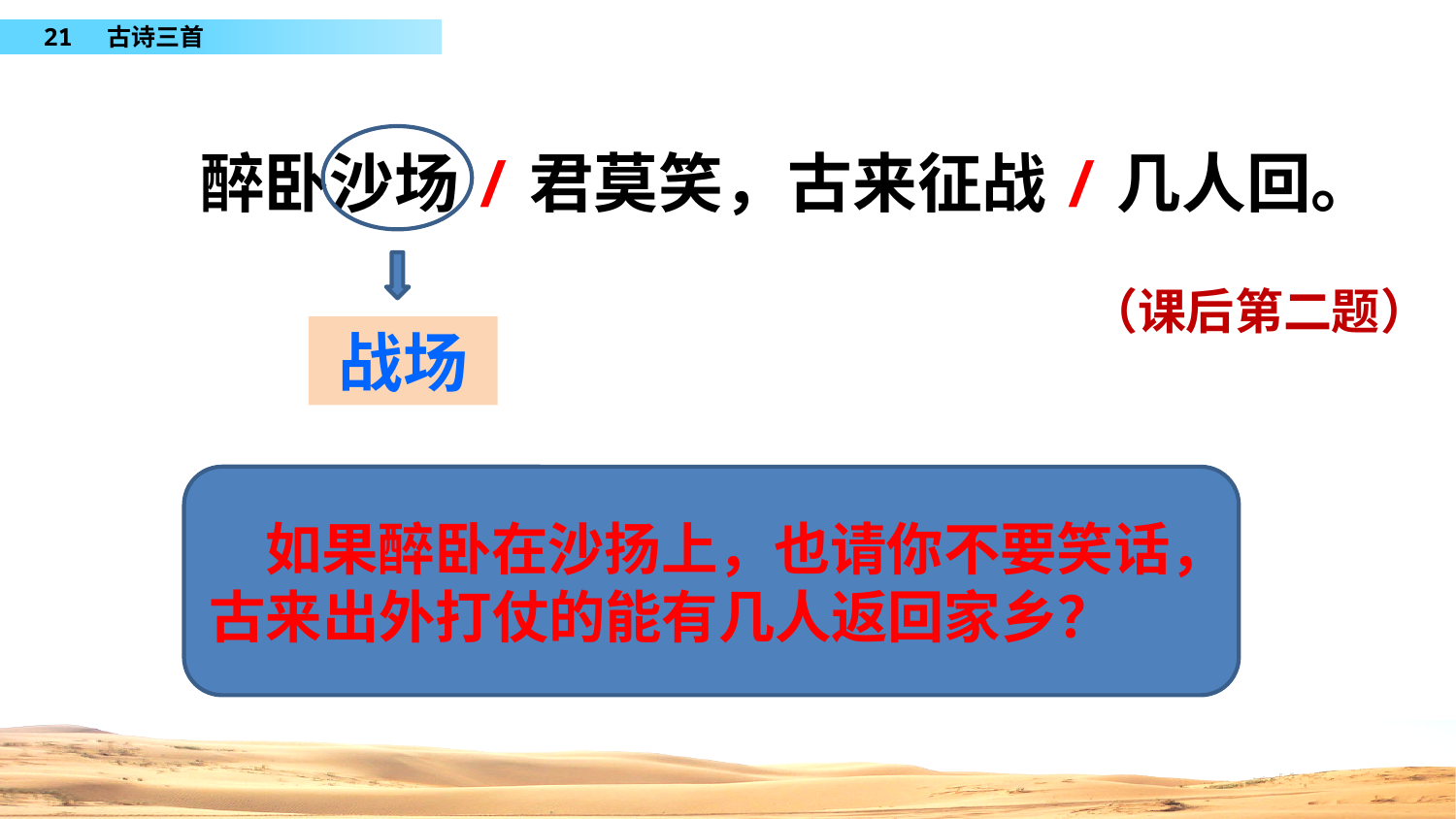

醉卧沙场/君莫笑，古来征战/几人回。

（课后第二题）
战场
     如果醉卧在沙扬上，也请你不要笑话，古来出外打仗的能有几人返回家乡？